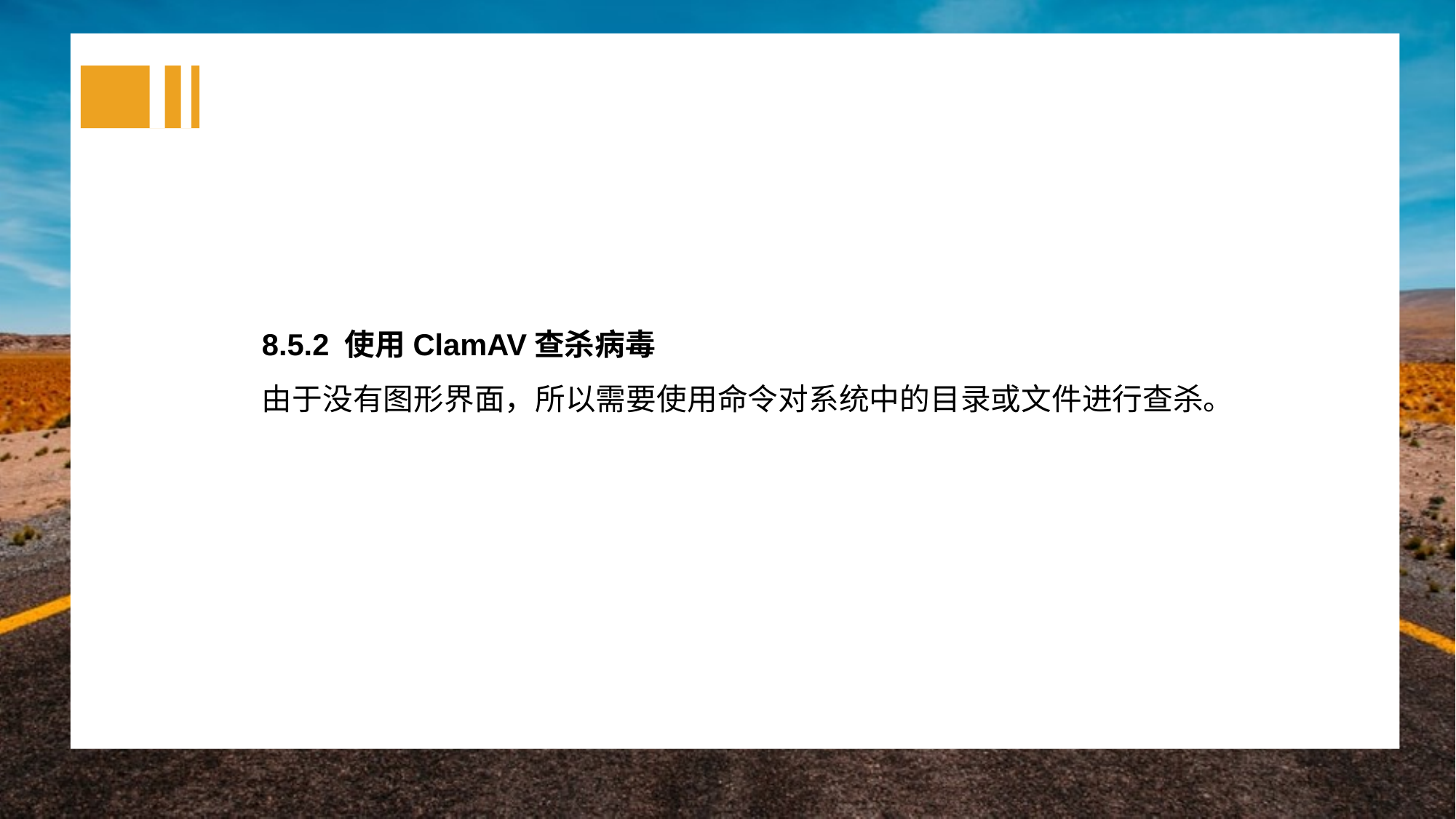

8.5.2 使用ClamAV查杀病毒
由于没有图形界面，所以需要使用命令对系统中的目录或文件进行查杀。